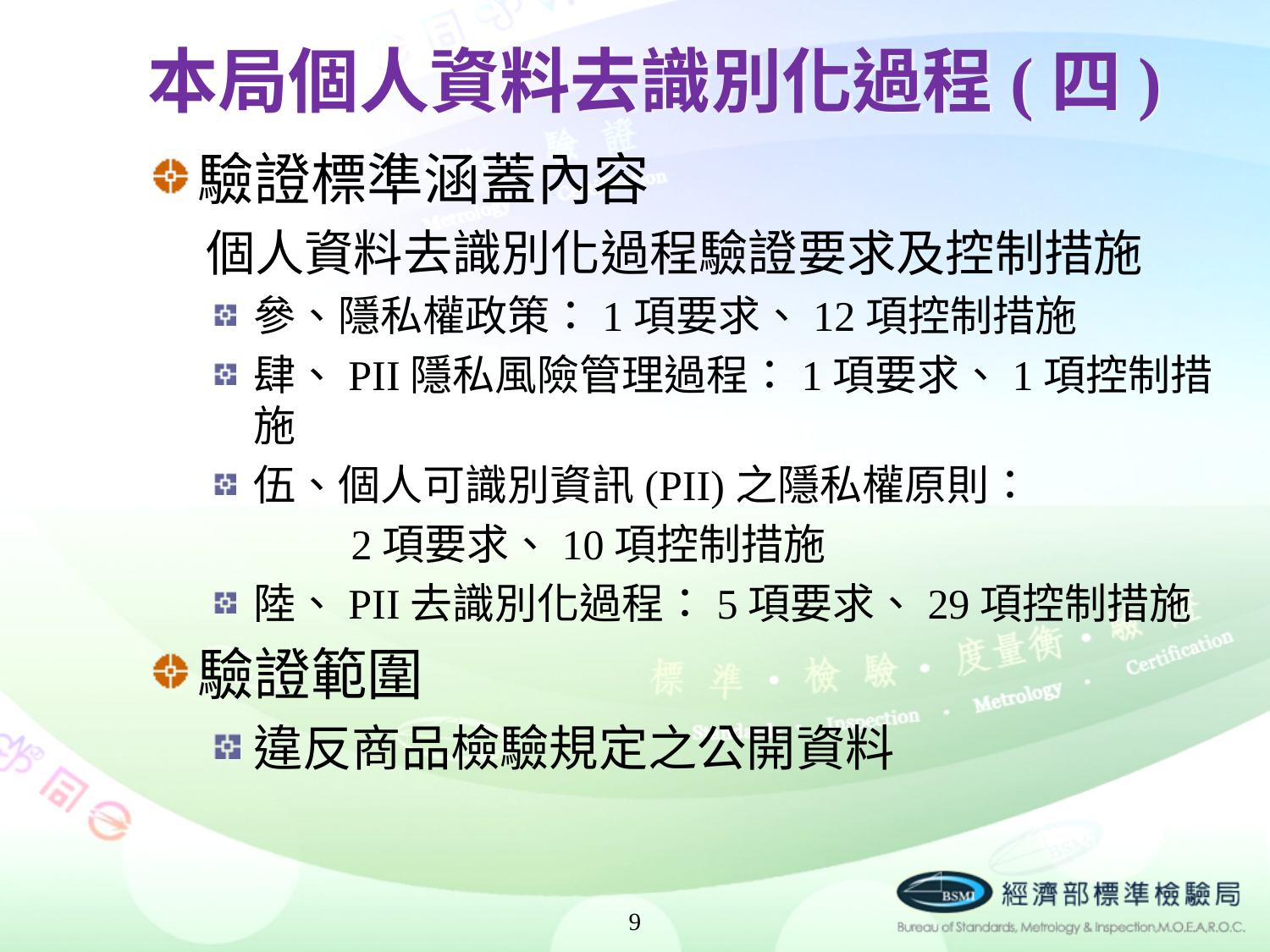

# 本局個人資料去識別化過程(四)
驗證標準涵蓋內容
個人資料去識別化過程驗證要求及控制措施
參、隱私權政策：1項要求、12項控制措施
肆、PII隱私風險管理過程：1項要求、1項控制措施
伍、個人可識別資訊(PII)之隱私權原則：
　　　2項要求、10項控制措施
陸、PII去識別化過程：5項要求、29項控制措施
驗證範圍
違反商品檢驗規定之公開資料

10